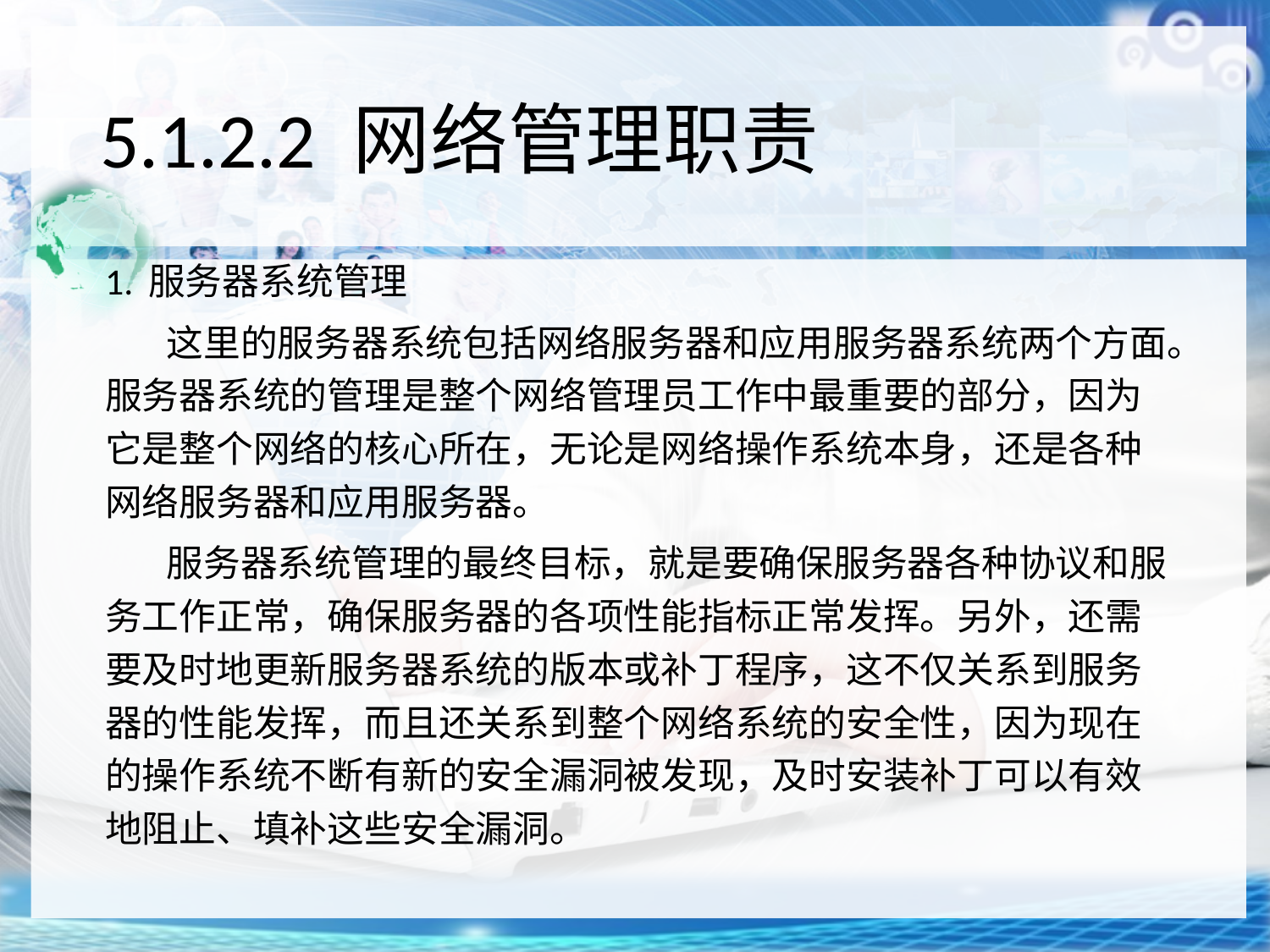

# 5.1.2.2 网络管理职责
1. 服务器系统管理
这里的服务器系统包括网络服务器和应用服务器系统两个方面。服务器系统的管理是整个网络管理员工作中最重要的部分，因为它是整个网络的核心所在，无论是网络操作系统本身，还是各种网络服务器和应用服务器。
服务器系统管理的最终目标，就是要确保服务器各种协议和服务工作正常，确保服务器的各项性能指标正常发挥。另外，还需要及时地更新服务器系统的版本或补丁程序，这不仅关系到服务器的性能发挥，而且还关系到整个网络系统的安全性，因为现在的操作系统不断有新的安全漏洞被发现，及时安装补丁可以有效地阻止、填补这些安全漏洞。